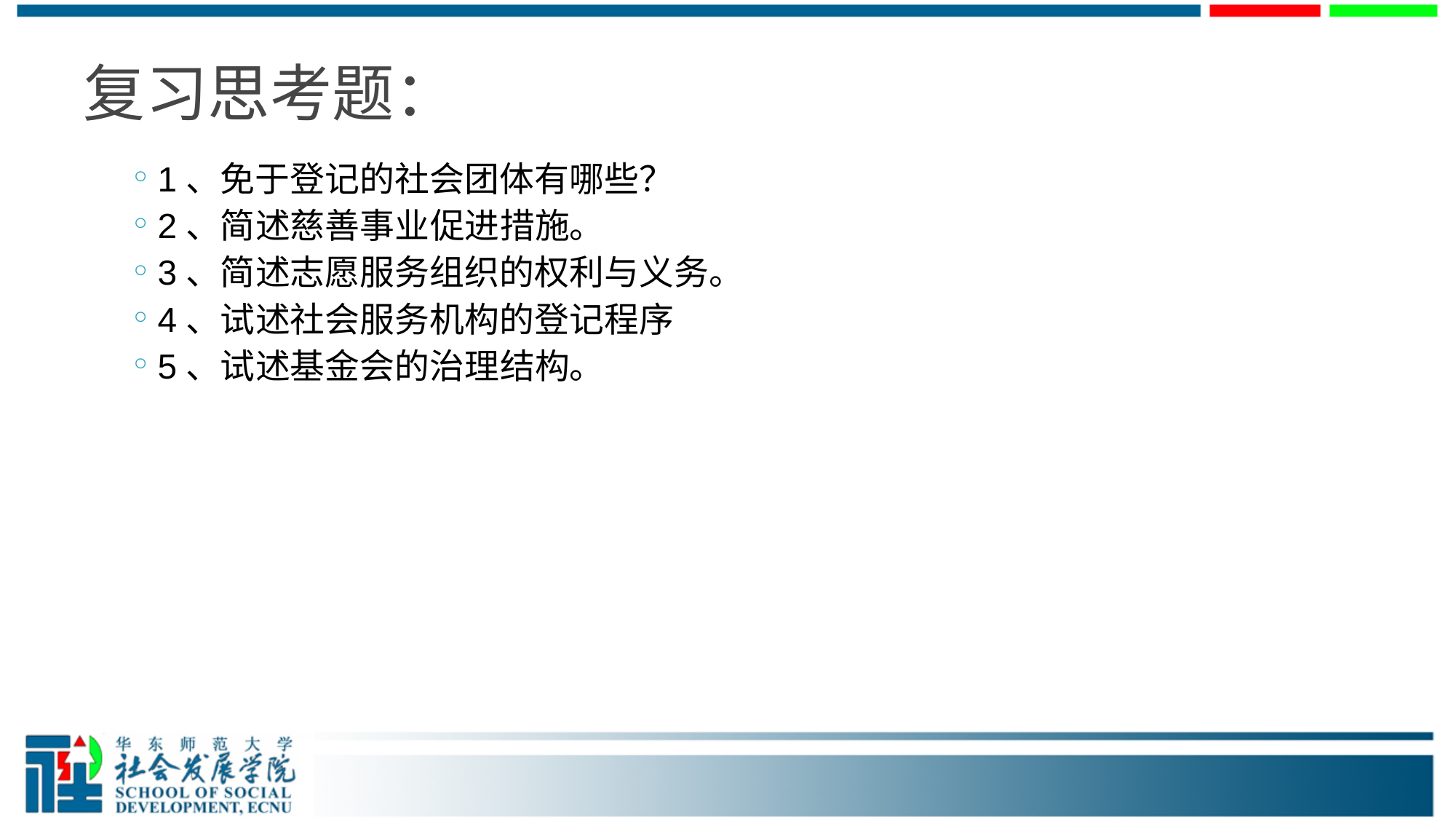

# 复习思考题：
1、免于登记的社会团体有哪些？
2、简述慈善事业促进措施。
3、简述志愿服务组织的权利与义务。
4、试述社会服务机构的登记程序
5、试述基金会的治理结构。